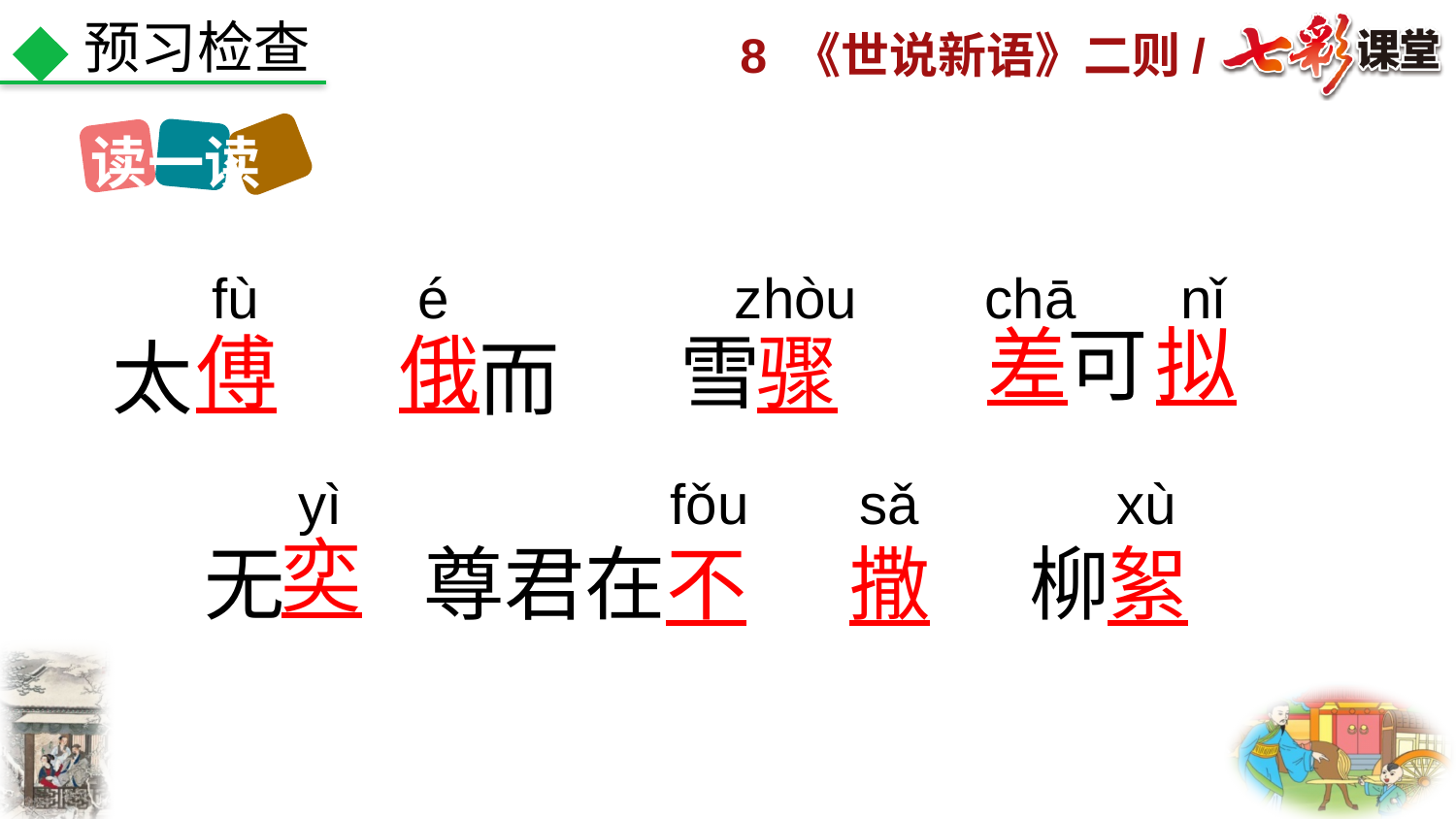

预习检查

读一读

zhòu
fù
é
chā
nǐ
差
可
拟
傅
俄
雪
骤
太
而
fǒu
yì
sǎ
xù
无
不
撒
柳
絮
尊君在
奕